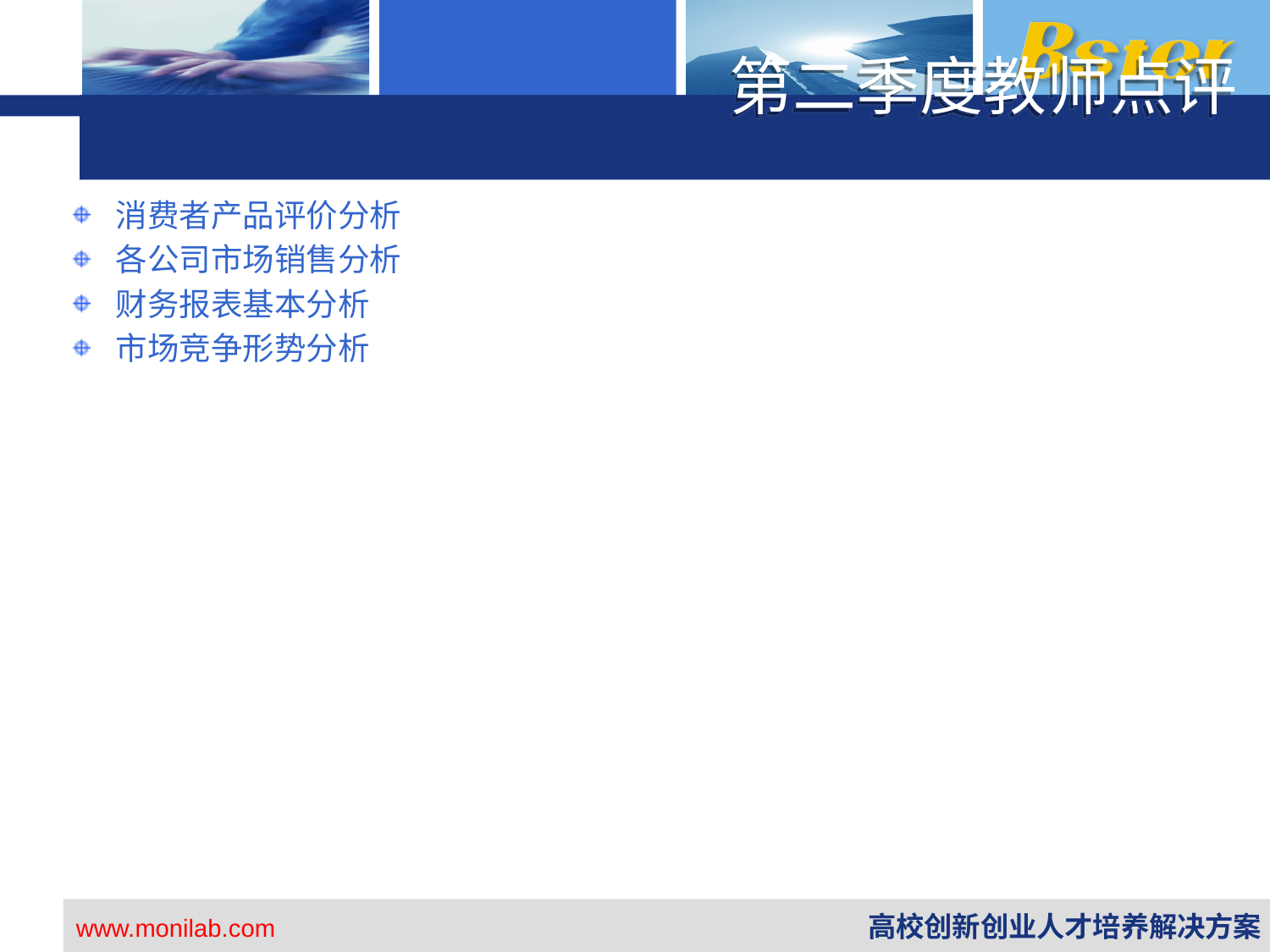

第二季度教师点评
消费者产品评价分析
各公司市场销售分析
财务报表基本分析
市场竞争形势分析